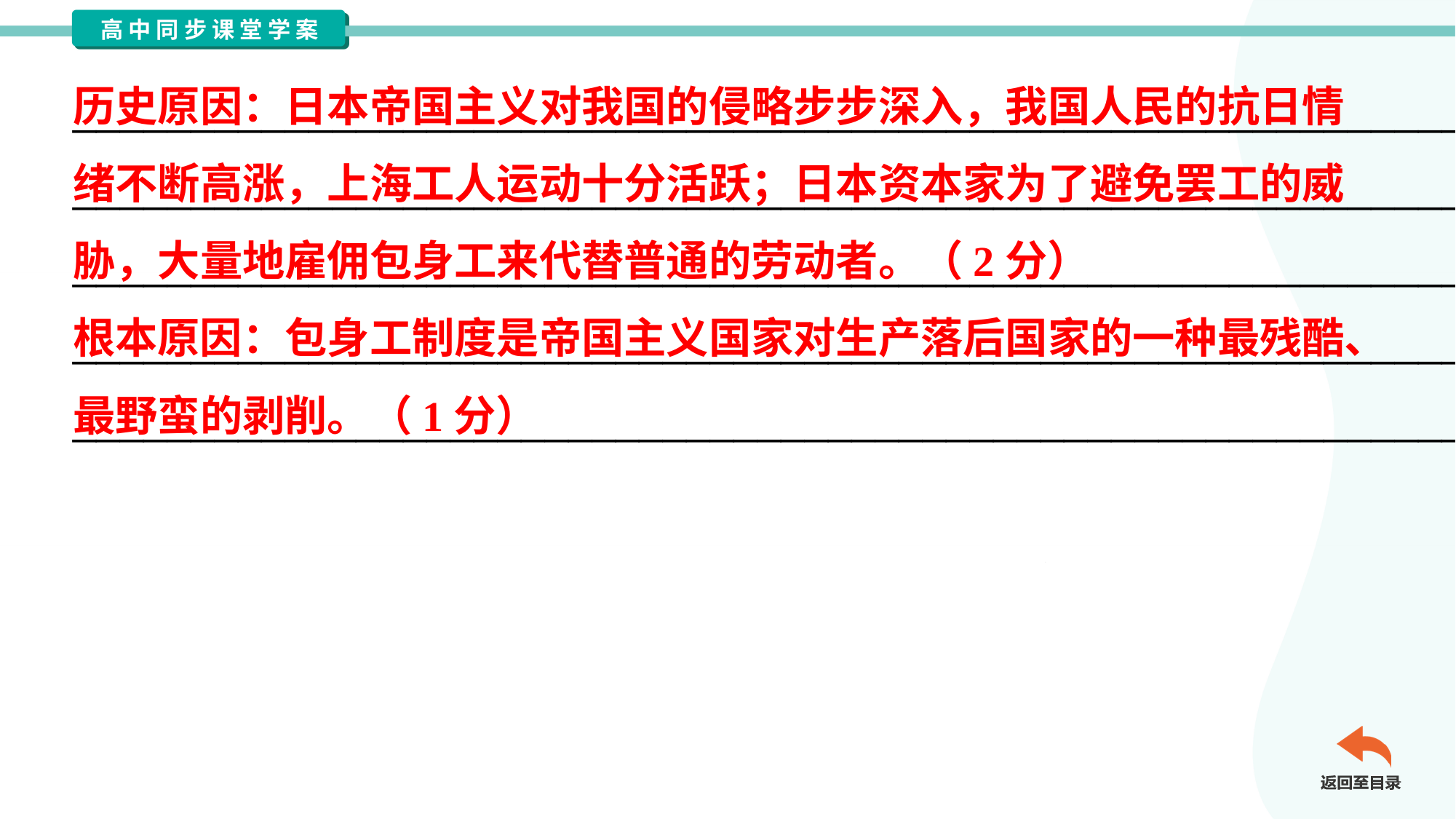

历史原因：日本帝国主义对我国的侵略步步深入，我国人民的抗日情
绪不断高涨，上海工人运动十分活跃；日本资本家为了避免罢工的威
胁，大量地雇佣包身工来代替普通的劳动者。（2分）
根本原因：包身工制度是帝国主义国家对生产落后国家的一种最残酷、
最野蛮的剥削。（1分）
_____________________________________________________________
_____________________________________________________________
_____________________________________________________________
_____________________________________________________________
_____________________________________________________________